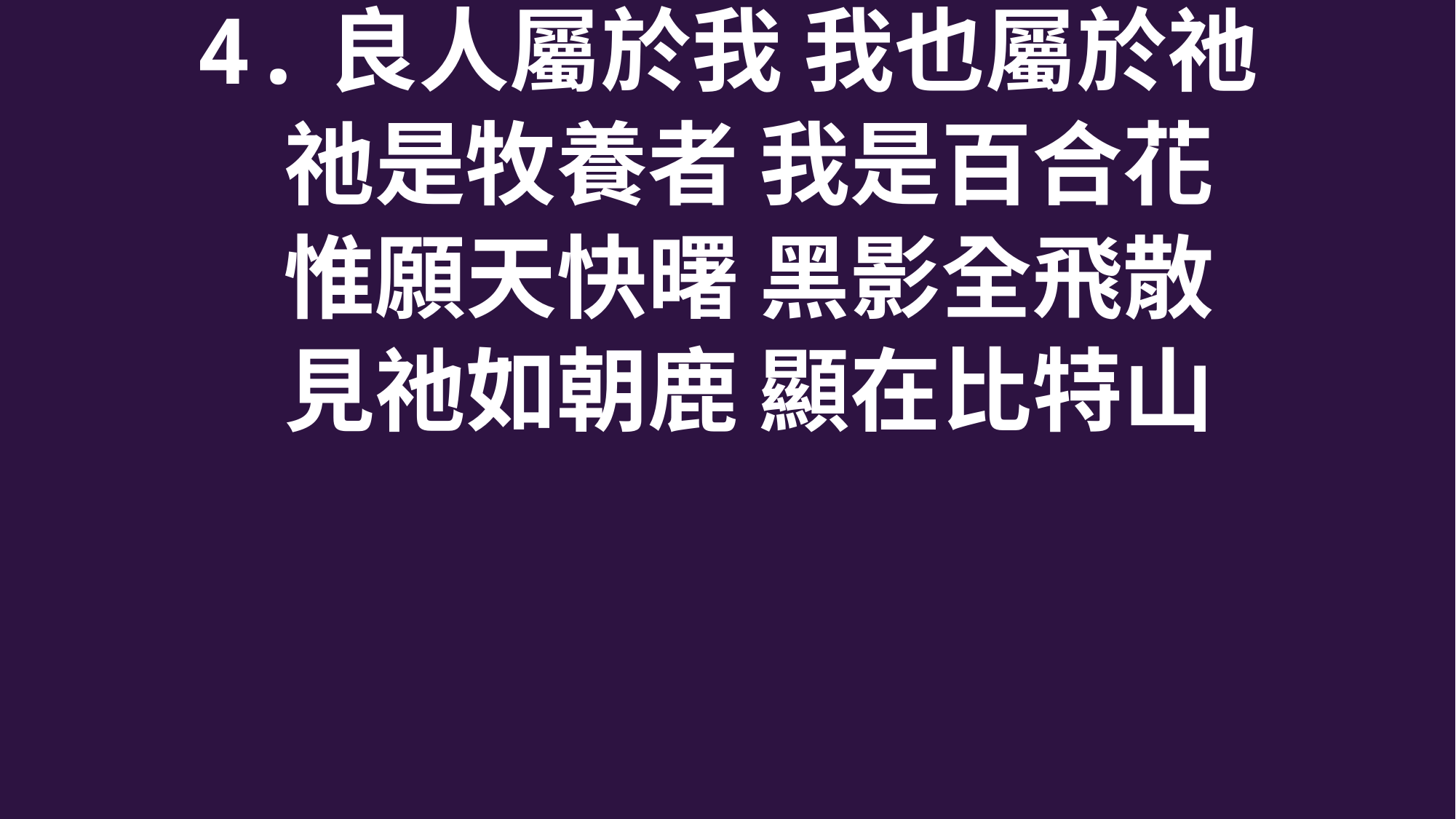

4.良人屬於我 我也屬於祂
 祂是牧養者 我是百合花
 惟願天快曙 黑影全飛散
 見祂如朝鹿 顯在比特山